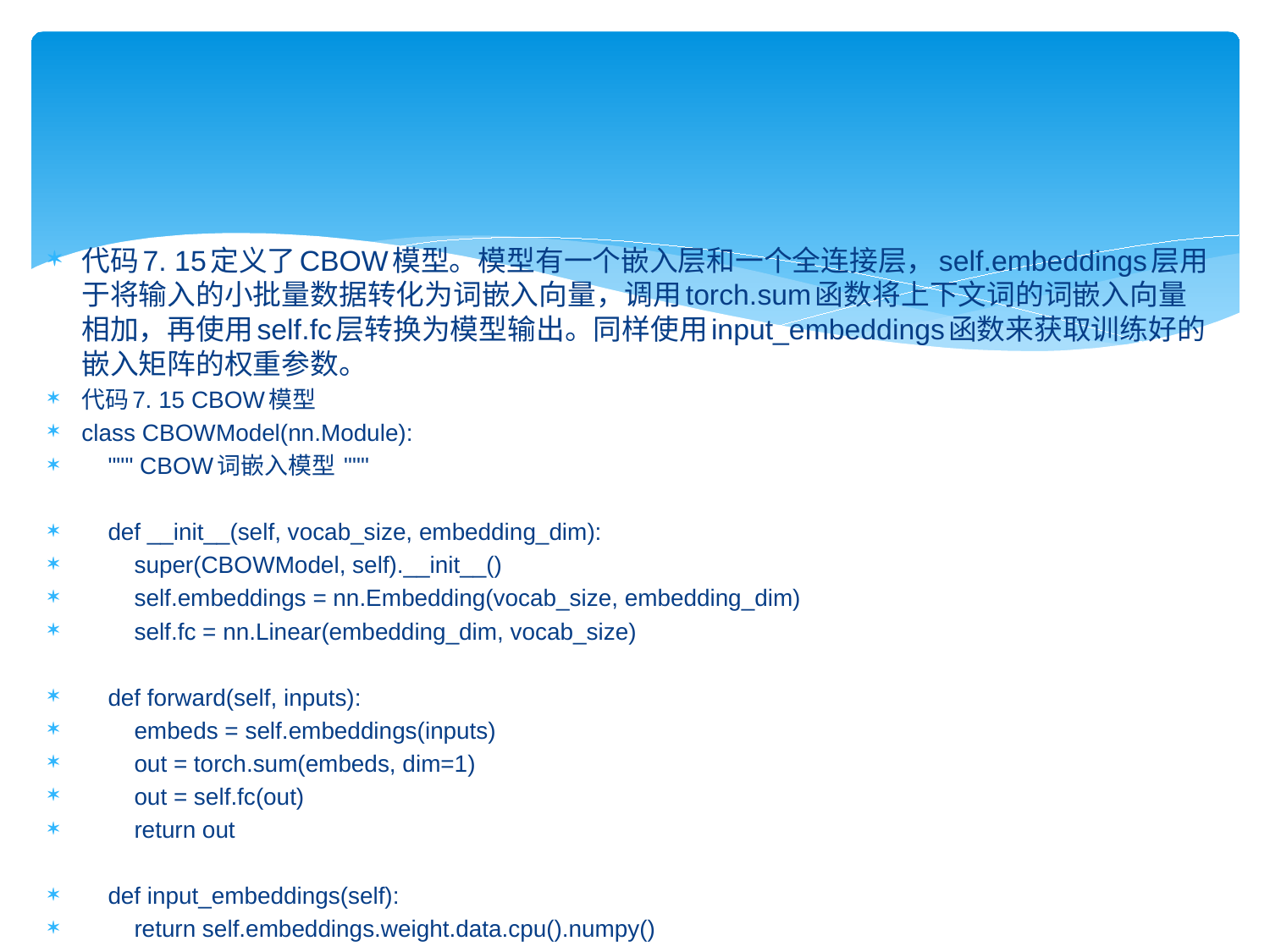

代码7. 15定义了CBOW模型。模型有一个嵌入层和一个全连接层，self.embeddings层用于将输入的小批量数据转化为词嵌入向量，调用torch.sum函数将上下文词的词嵌入向量相加，再使用self.fc层转换为模型输出。同样使用input_embeddings函数来获取训练好的嵌入矩阵的权重参数。
代码7. 15 CBOW模型
class CBOWModel(nn.Module):
    """ CBOW词嵌入模型 """

    def __init__(self, vocab_size, embedding_dim):
        super(CBOWModel, self).__init__()
        self.embeddings = nn.Embedding(vocab_size, embedding_dim)
        self.fc = nn.Linear(embedding_dim, vocab_size)

    def forward(self, inputs):
        embeds = self.embeddings(inputs)
        out = torch.sum(embeds, dim=1)
        out = self.fc(out)
        return out

    def input_embeddings(self):
        return self.embeddings.weight.data.cpu().numpy()